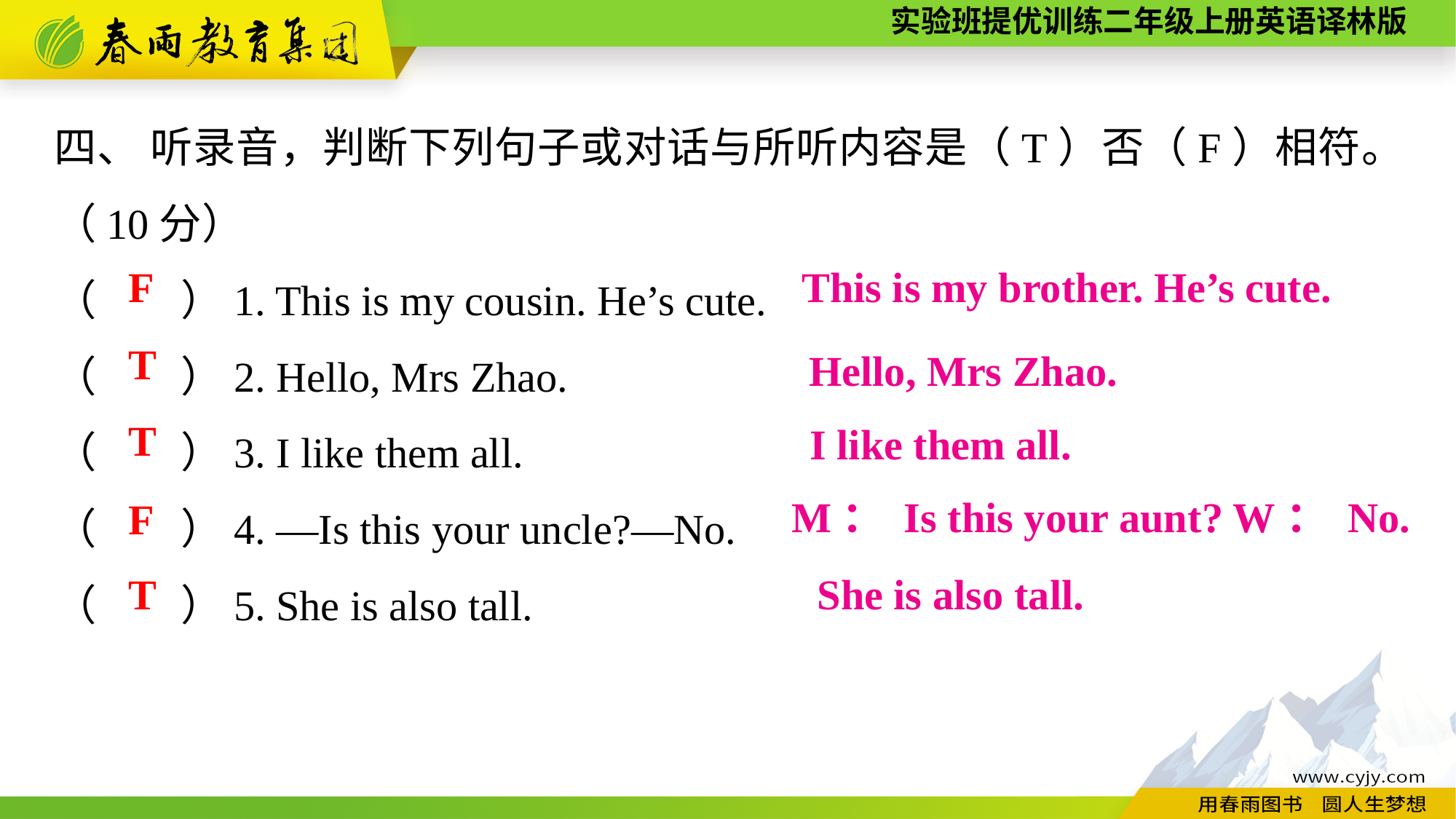

四、 听录音，判断下列句子或对话与所听内容是（T）否（F）相符。（10分）
（　　）1. This is my cousin. He’s cute.
（　　）2. Hello, Mrs Zhao.
（　　）3. I like them all.
（　　）4. —Is this your uncle?—No.
（　　）5. She is also tall.
F
This is my brother. He’s cute.
T
Hello, Mrs Zhao.
T
I like them all.
M： Is this your aunt? W： No.
F
T
She is also tall.